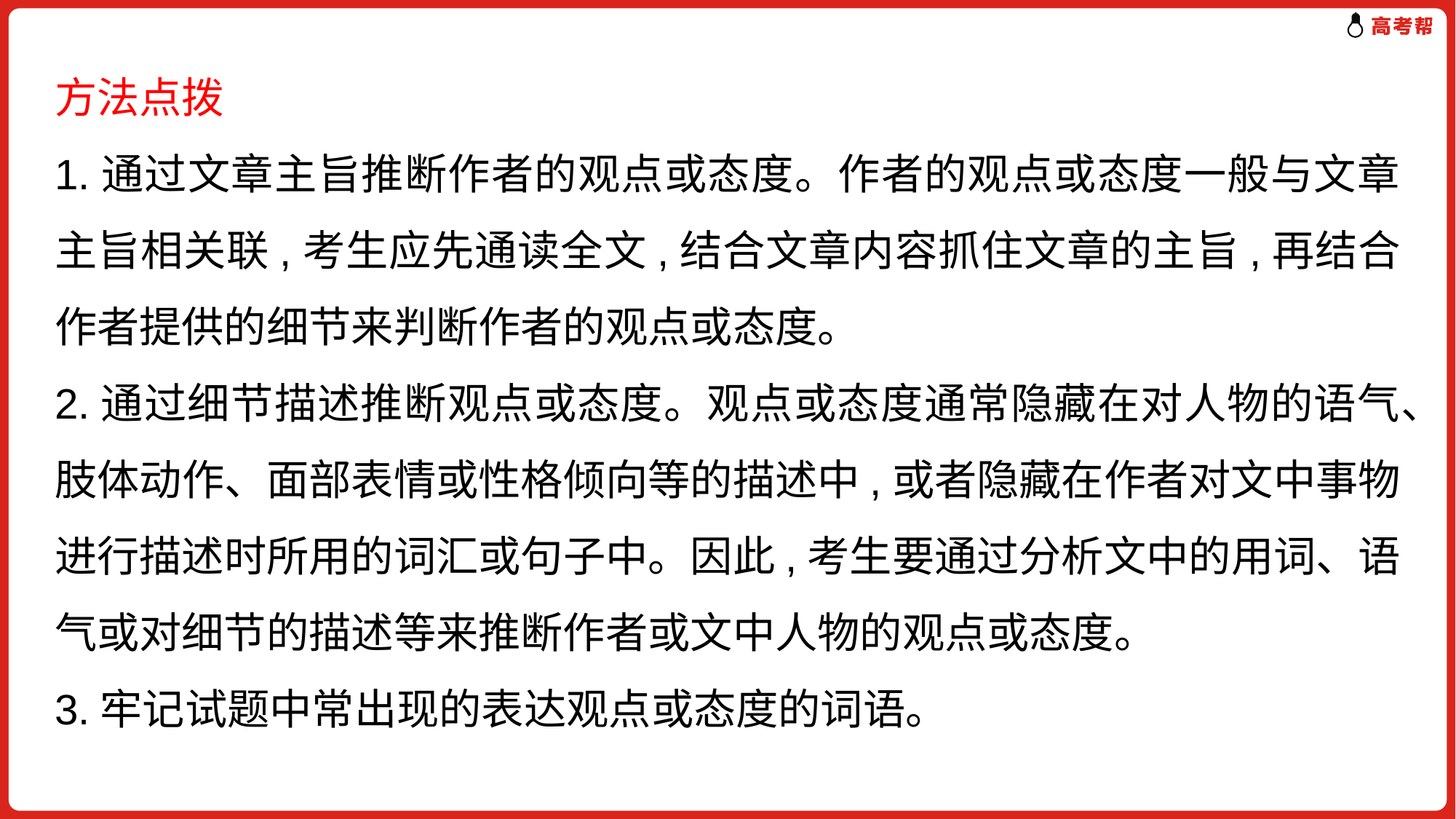

方法点拨
1.通过文章主旨推断作者的观点或态度。作者的观点或态度一般与文章主旨相关联,考生应先通读全文,结合文章内容抓住文章的主旨,再结合作者提供的细节来判断作者的观点或态度。
2.通过细节描述推断观点或态度。观点或态度通常隐藏在对人物的语气、肢体动作、面部表情或性格倾向等的描述中,或者隐藏在作者对文中事物进行描述时所用的词汇或句子中。因此,考生要通过分析文中的用词、语气或对细节的描述等来推断作者或文中人物的观点或态度。
3.牢记试题中常出现的表达观点或态度的词语。